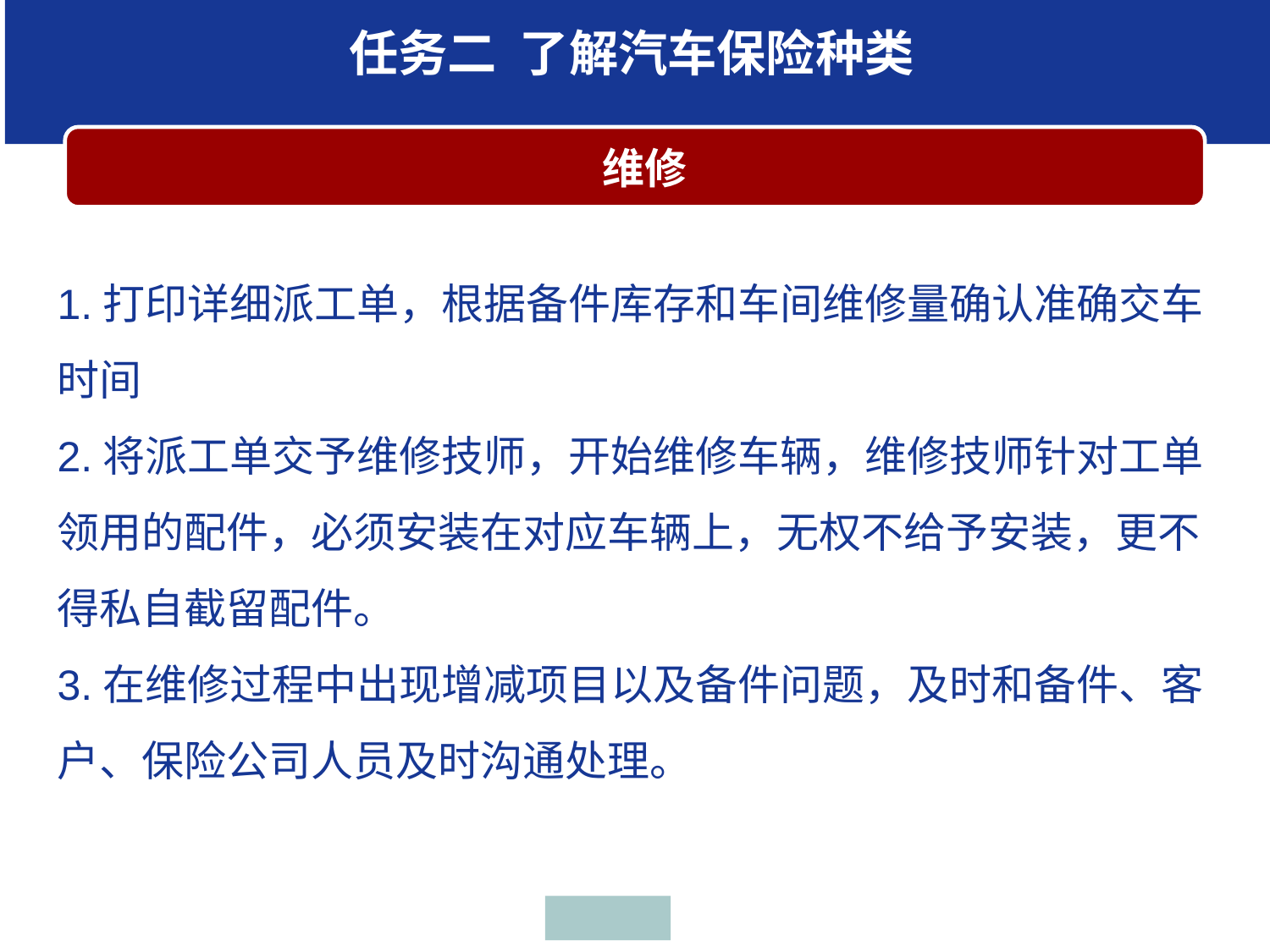

任务二  了解汽车保险种类
 维修
1.打印详细派工单，根据备件库存和车间维修量确认准确交车时间
2.将派工单交予维修技师，开始维修车辆，维修技师针对工单领用的配件，必须安装在对应车辆上，无权不给予安装，更不得私自截留配件。
3.在维修过程中出现增减项目以及备件问题，及时和备件、客户、保险公司人员及时沟通处理。

24